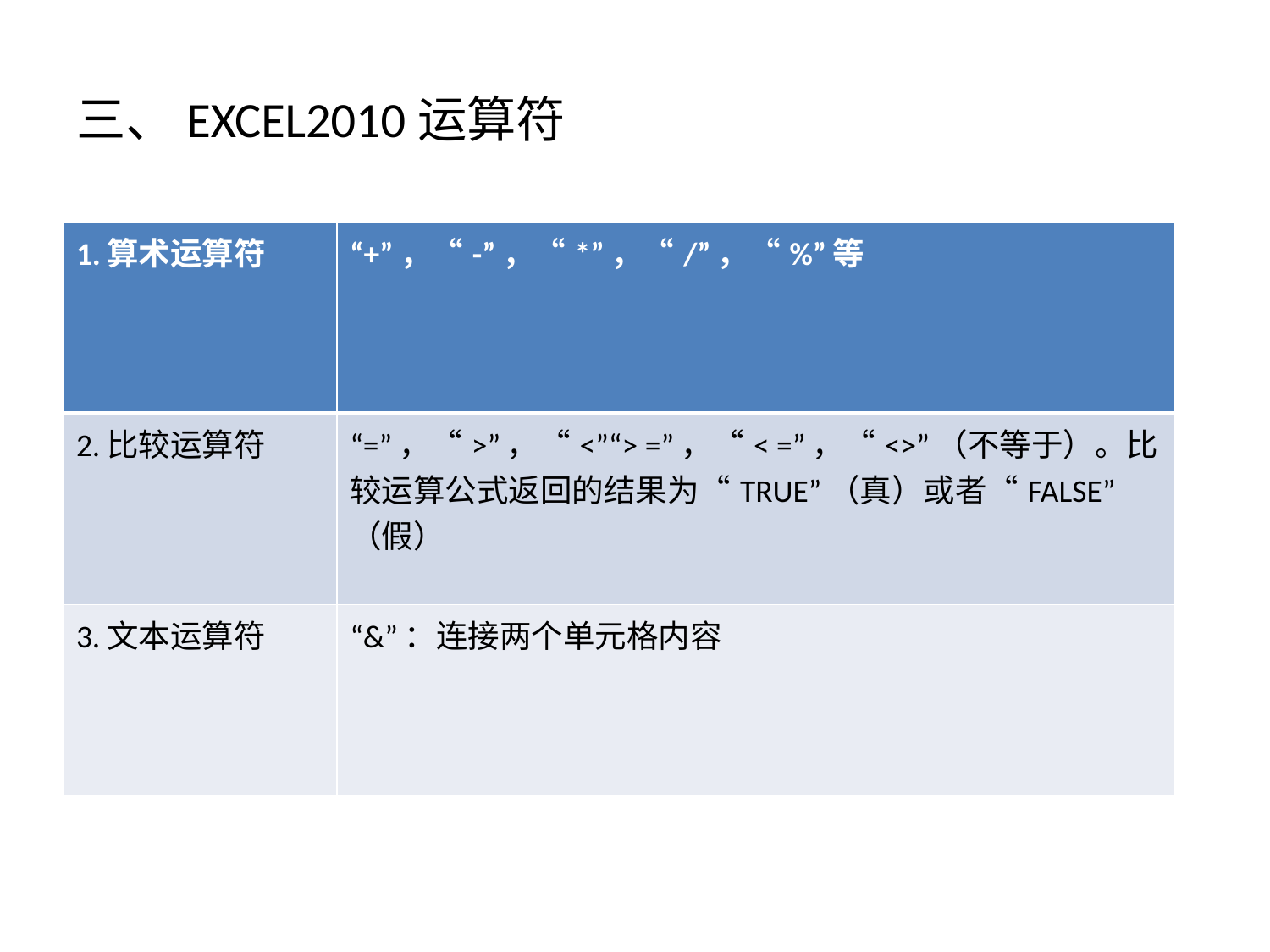

# 三、EXCEL2010运算符
| 1.算术运算符 | “+”，“-”，“\*”，“/”，“%”等 |
| --- | --- |
| 2.比较运算符 | “=”，“>”，“<”“> =”，“< =”，“<>”（不等于）。比较运算公式返回的结果为“TRUE”（真）或者“FALSE”（假） |
| 3.文本运算符 | “&”：连接两个单元格内容 |